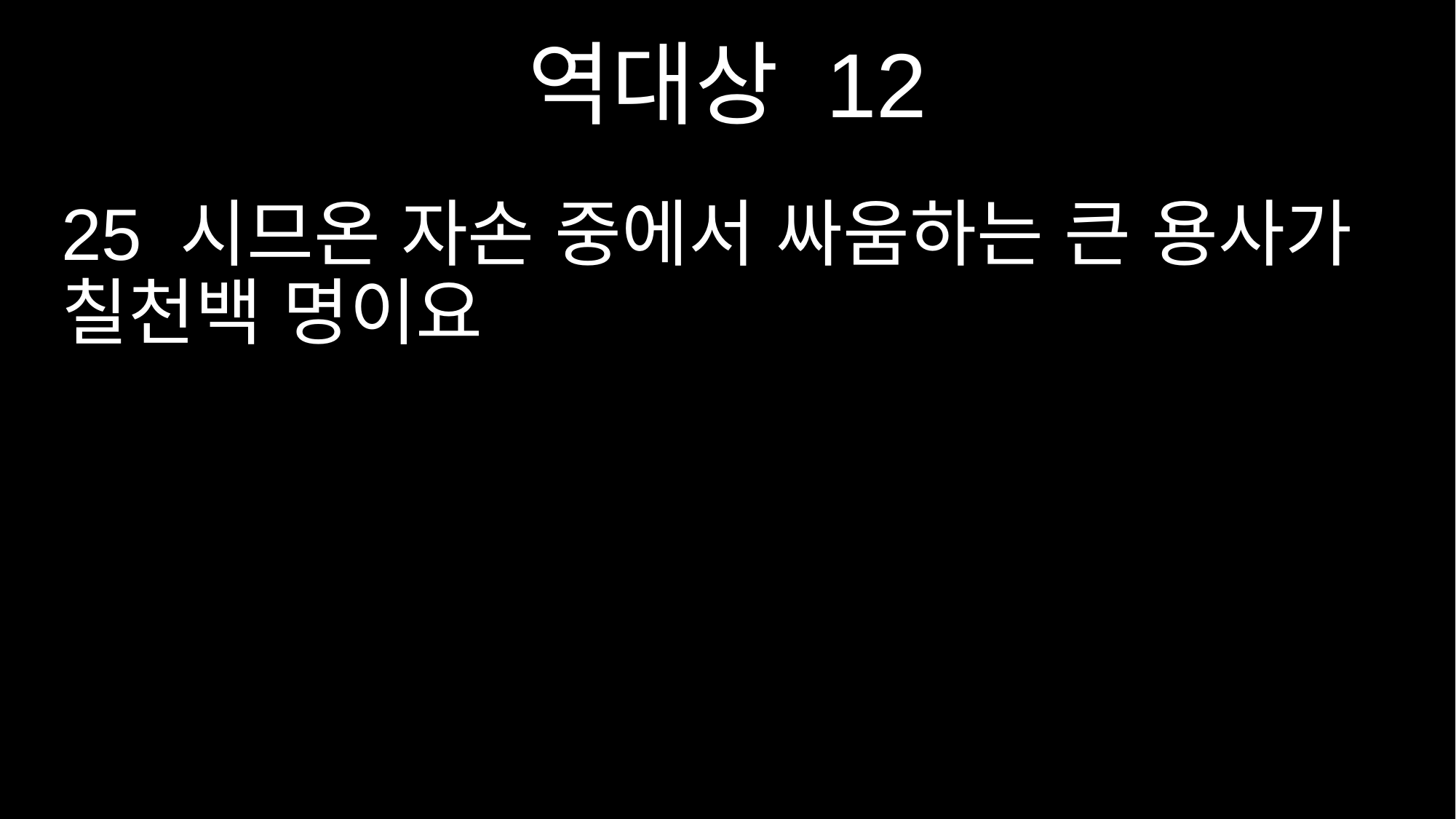

역대상 12
25 시므온 자손 중에서 싸움하는 큰 용사가 칠천백 명이요